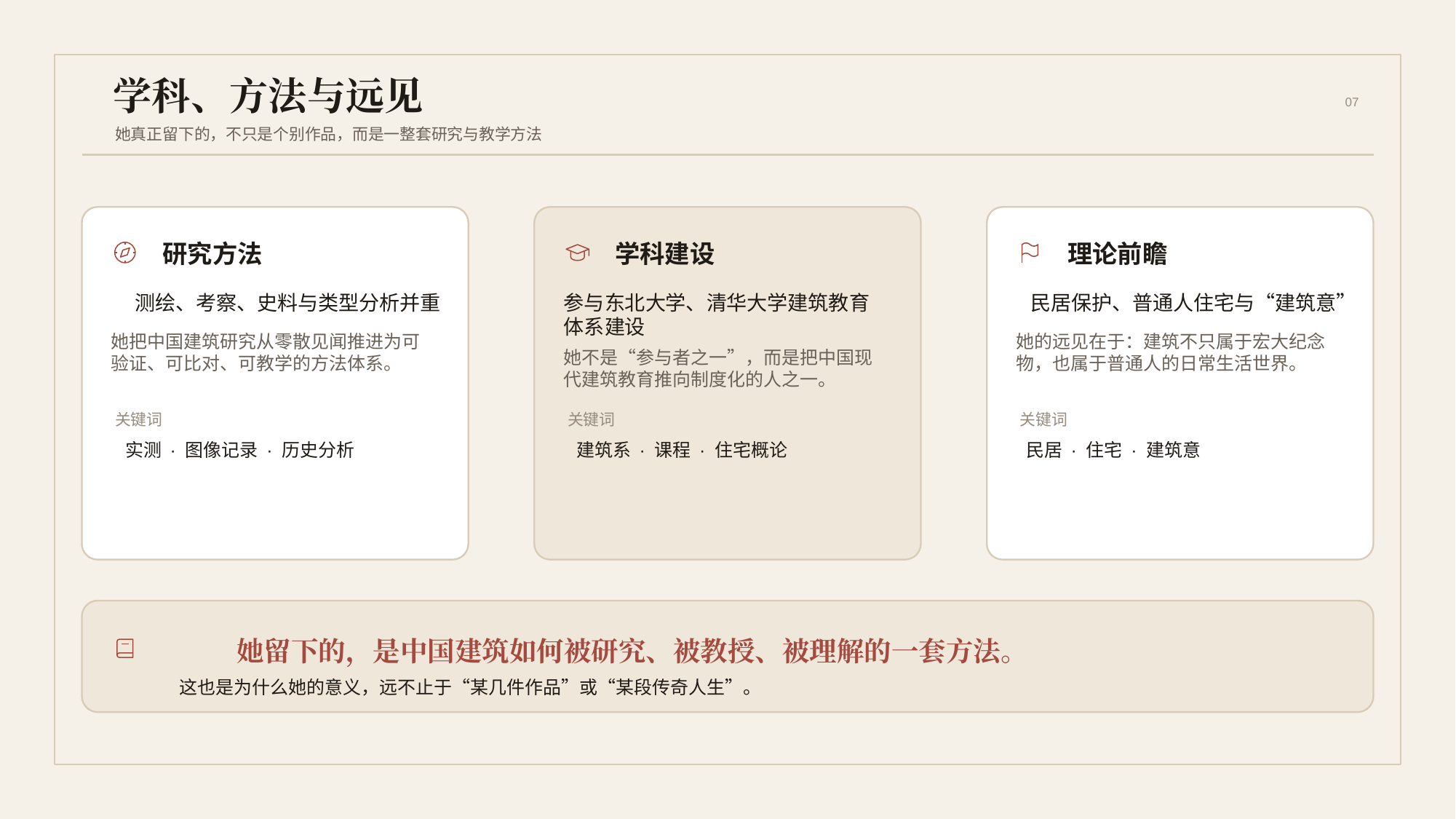

学科、方法与远见
07
她真正留下的，不只是个别作品，而是一整套研究与教学方法

研究方法

测绘、考察、史料与类型分析并重
她把中国建筑研究从零散见闻推进为可
验证、可比对、可教学的方法体系。
关键词
实测 · 图像记录 · 历史分析

学科建设

参与东北大学、清华大学建筑教育
体系建设
她不是“参与者之一”，而是把中国现
代建筑教育推向制度化的人之一。
关键词
建筑系 · 课程 · 住宅概论

理论前瞻

民居保护、普通人住宅与“建筑意”
她的远见在于：建筑不只属于宏大纪念
物，也属于普通人的日常生活世界。
关键词
民居 · 住宅 · 建筑意

她留下的，是中国建筑如何被研究、被教授、被理解的一套方法。

这也是为什么她的意义，远不止于“某几件作品”或“某段传奇人生”。